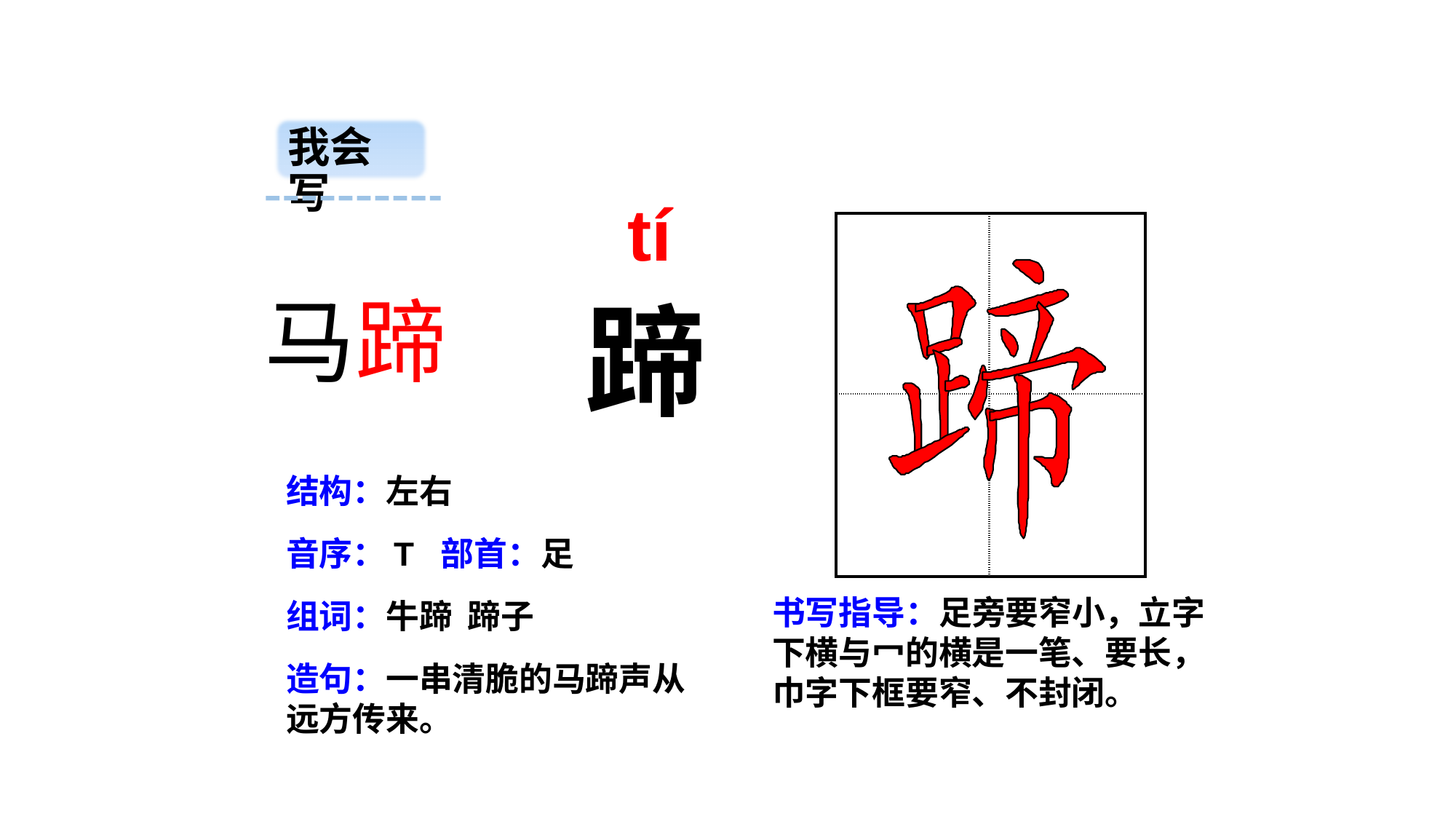

我会写

 tí
|  |  |
| --- | --- |
|  |  |

马蹄
蹄

结构：左右
音序：T  部首：足
书写指导：足旁要窄小，立字下横与冖的横是一笔、要长，巾字下框要窄、不封闭。
组词：牛蹄  蹄子
造句：一串清脆的马蹄声从远方传来。